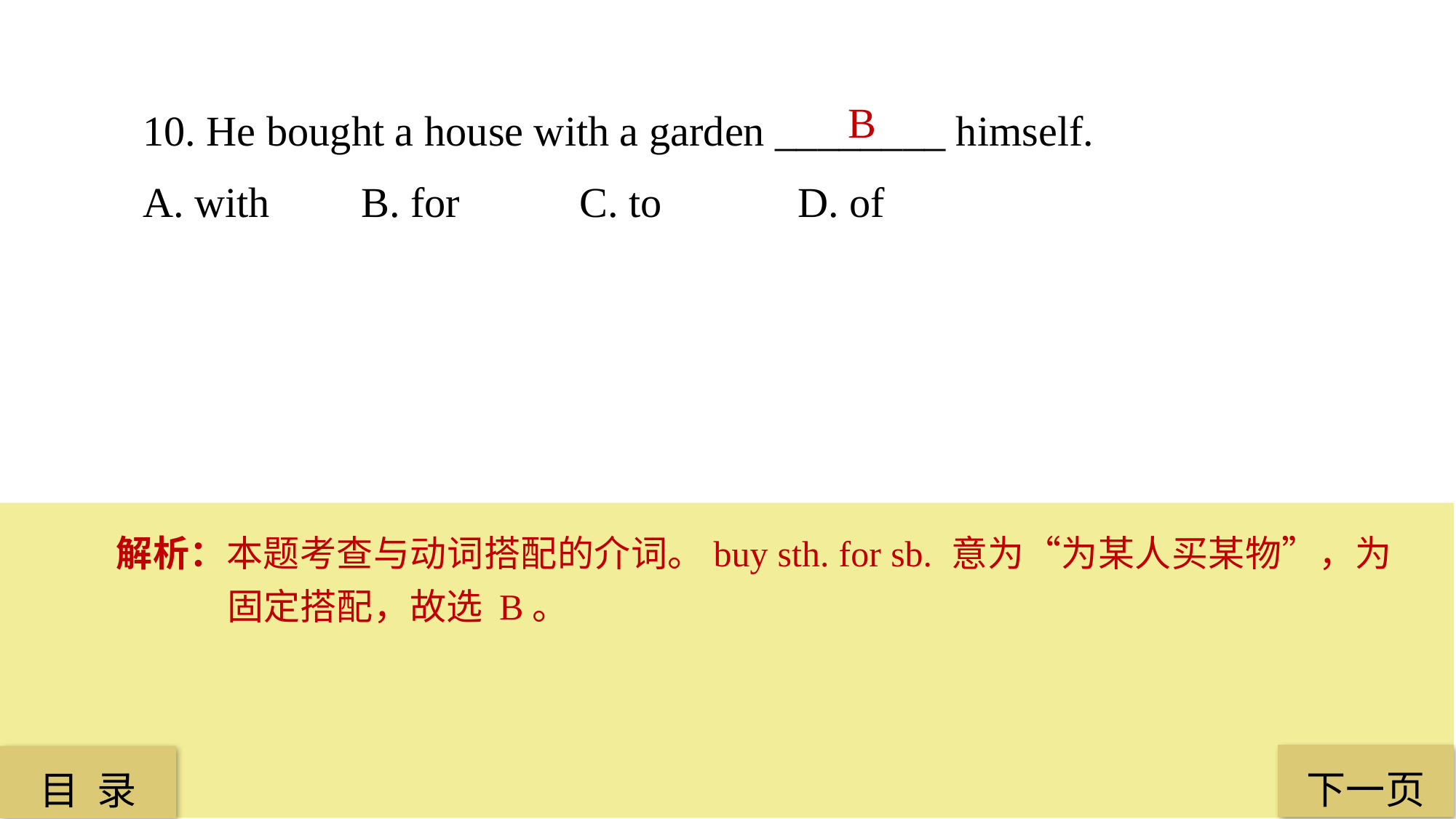

10. He bought a house with a garden ________ himself.
A. with 	B. for 	C. to 		D. of
B
解析：本题考查与动词搭配的介词。buy sth. for sb. 意为“为某人买某物”，为固定搭配，故选 B。